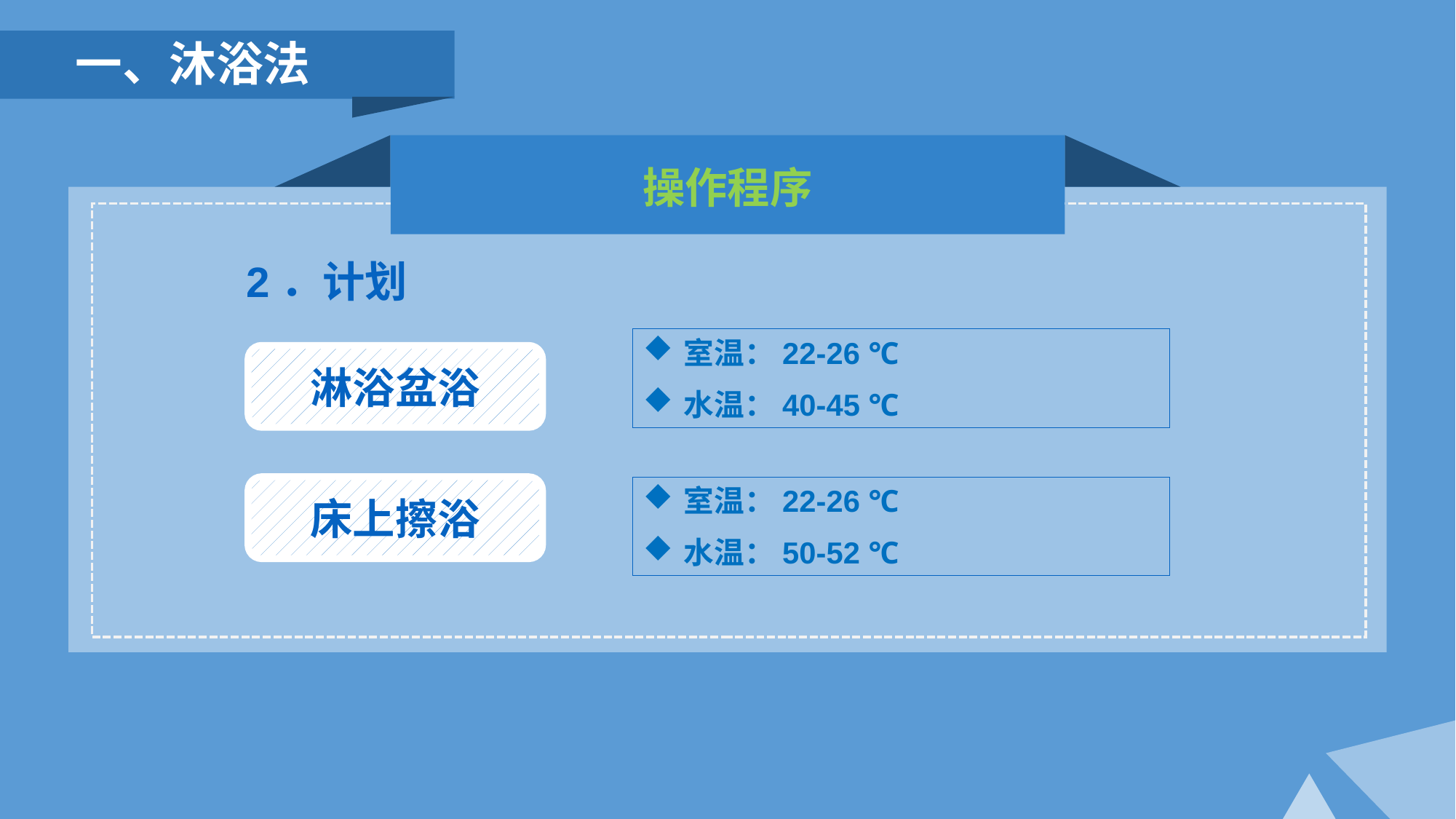

一、沐浴法

操作程序

2．计划
室温：22-26 ℃
水温：40-45 ℃
淋浴盆浴
床上擦浴
室温：22-26 ℃
水温：50-52 ℃